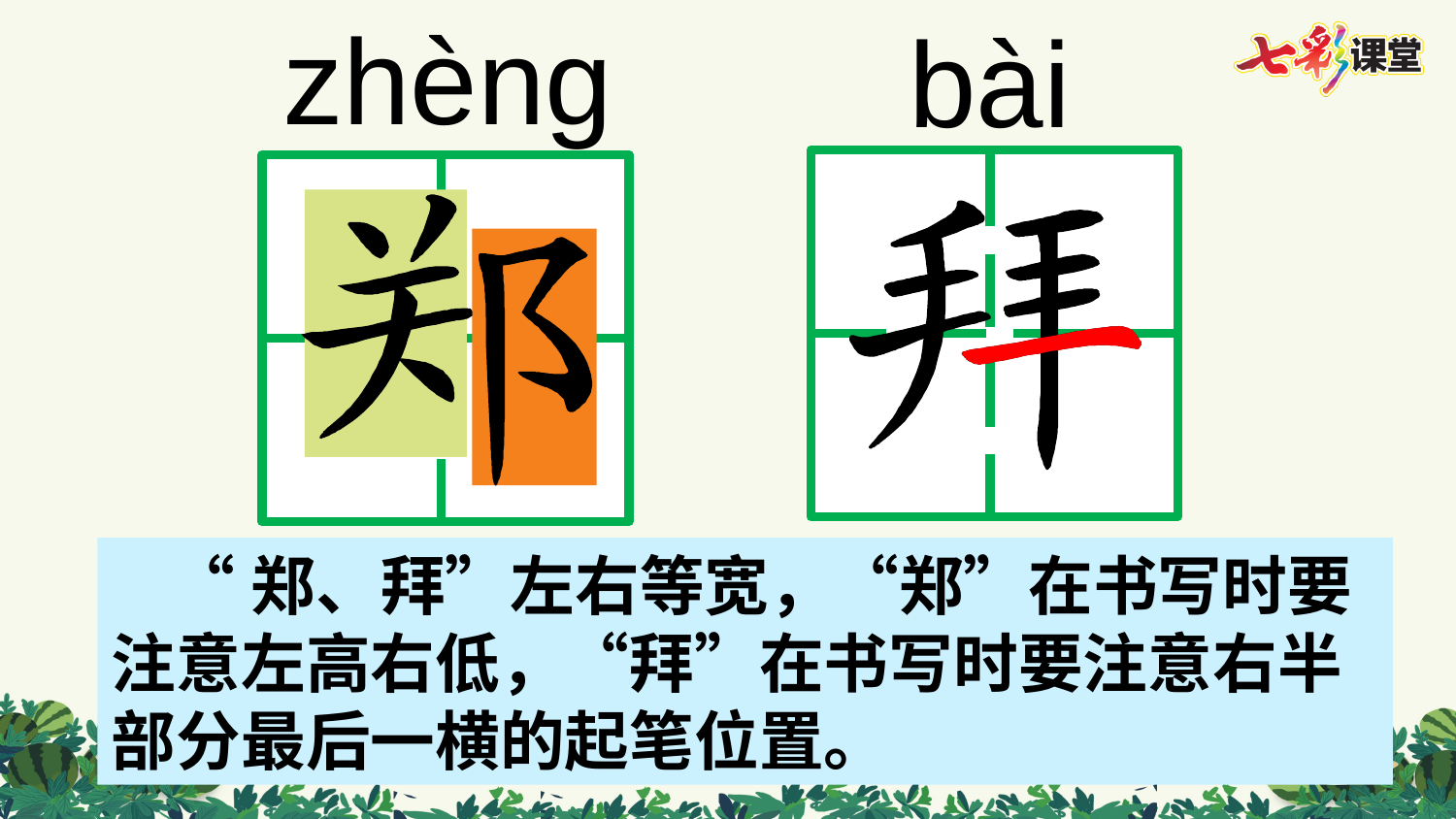

zhèng
bài

    “郑、拜”左右等宽，“郑”在书写时要注意左高右低，“拜”在书写时要注意右半部分最后一横的起笔位置。